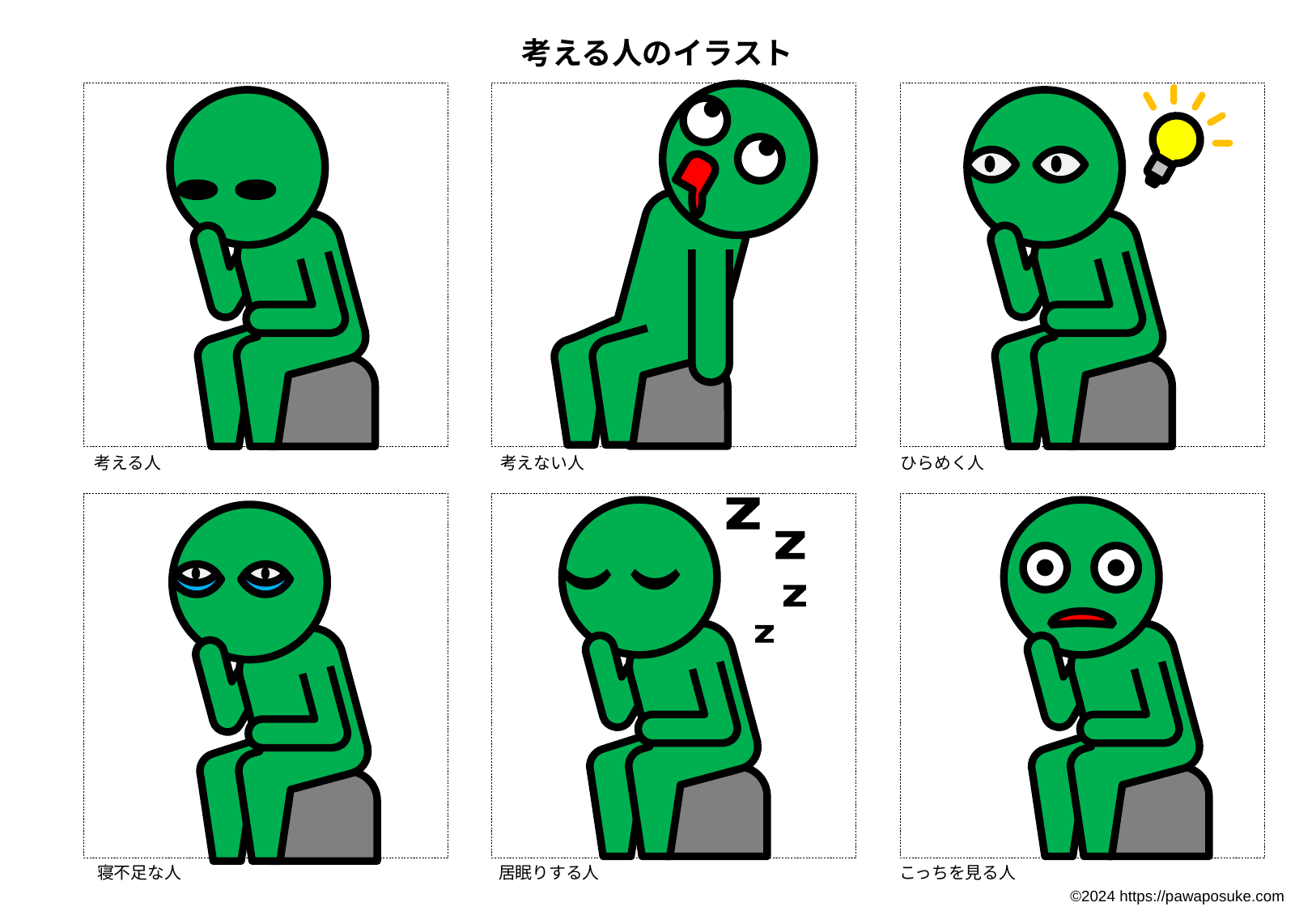

考える人のイラスト

考える人
考えない人
ひらめく人

寝不足な人
居眠りする人
こっちを見る人